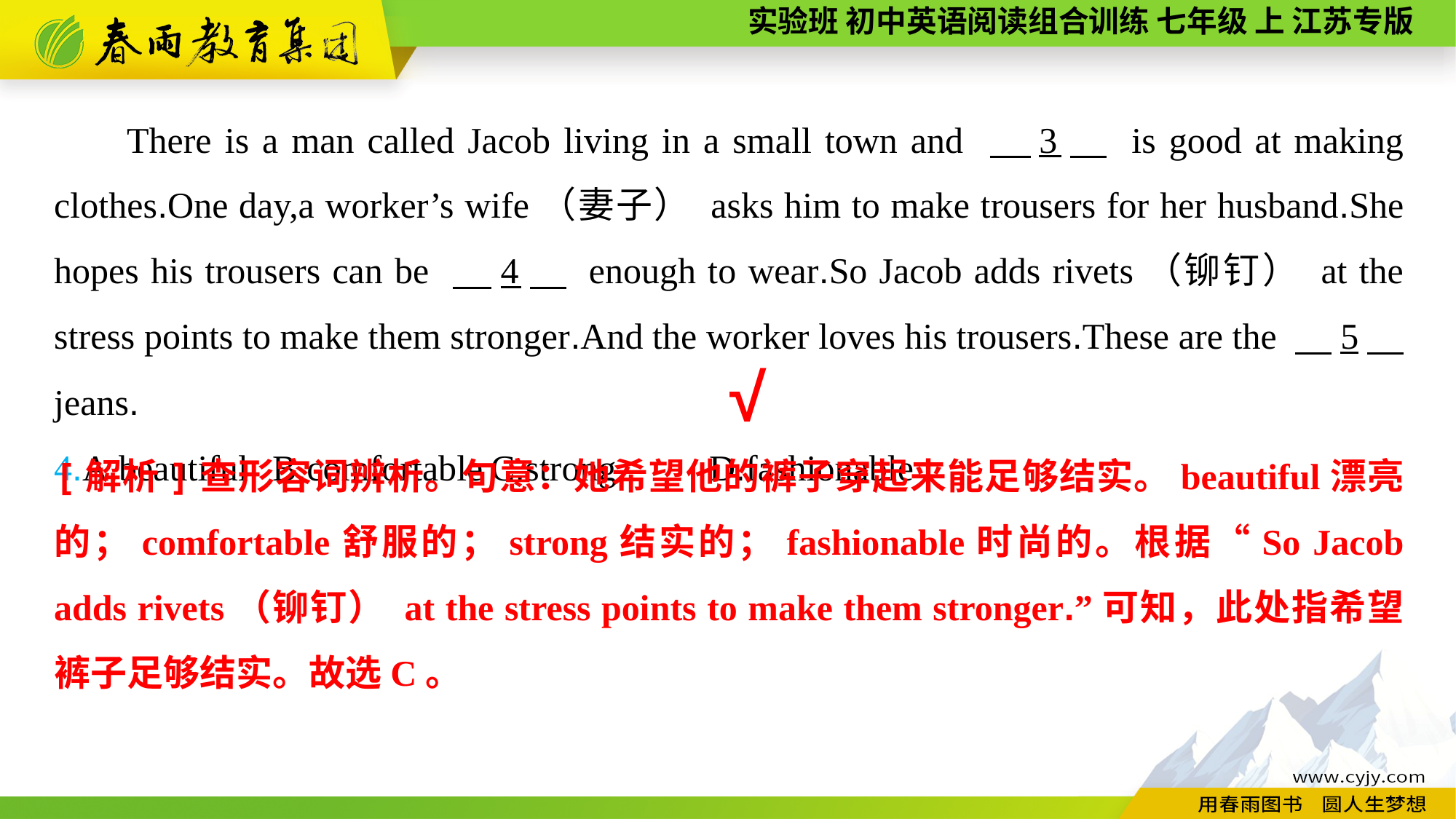

There is a man called Jacob living in a small town and 　3　 is good at making clothes.One day,a worker’s wife（妻子） asks him to make trousers for her husband.She hopes his trousers can be 　4　 enough to wear.So Jacob adds rivets（铆钉） at the stress points to make them stronger.And the worker loves his trousers.These are the 　5　 jeans.
4.A.beautiful	B.comfortable	C.strong	D.fashionable
√
[解析]查形容词辨析。句意：她希望他的裤子穿起来能足够结实。beautiful漂亮的；comfortable舒服的；strong结实的；fashionable时尚的。根据“So Jacob adds rivets（铆钉） at the stress points to make them stronger.”可知，此处指希望裤子足够结实。故选C。